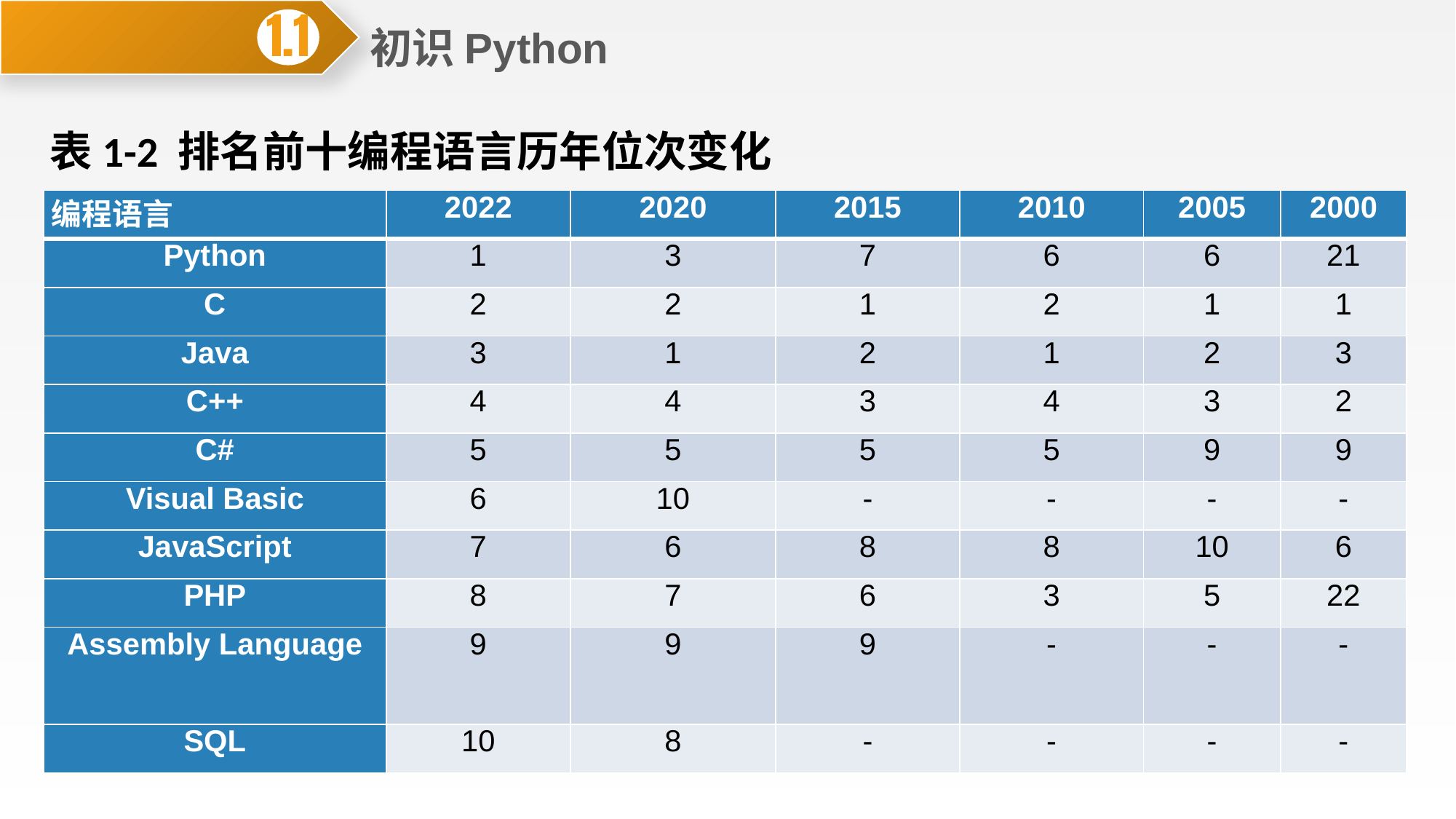

初识Python
1.1
表1-2 排名前十编程语言历年位次变化
| 编程语言 | 2022 | 2020 | 2015 | 2010 | 2005 | 2000 |
| --- | --- | --- | --- | --- | --- | --- |
| Python | 1 | 3 | 7 | 6 | 6 | 21 |
| C | 2 | 2 | 1 | 2 | 1 | 1 |
| Java | 3 | 1 | 2 | 1 | 2 | 3 |
| C++ | 4 | 4 | 3 | 4 | 3 | 2 |
| C# | 5 | 5 | 5 | 5 | 9 | 9 |
| Visual Basic | 6 | 10 | - | - | - | - |
| JavaScript | 7 | 6 | 8 | 8 | 10 | 6 |
| PHP | 8 | 7 | 6 | 3 | 5 | 22 |
| Assembly Language | 9 | 9 | 9 | - | - | - |
| SQL | 10 | 8 | - | - | - | - |